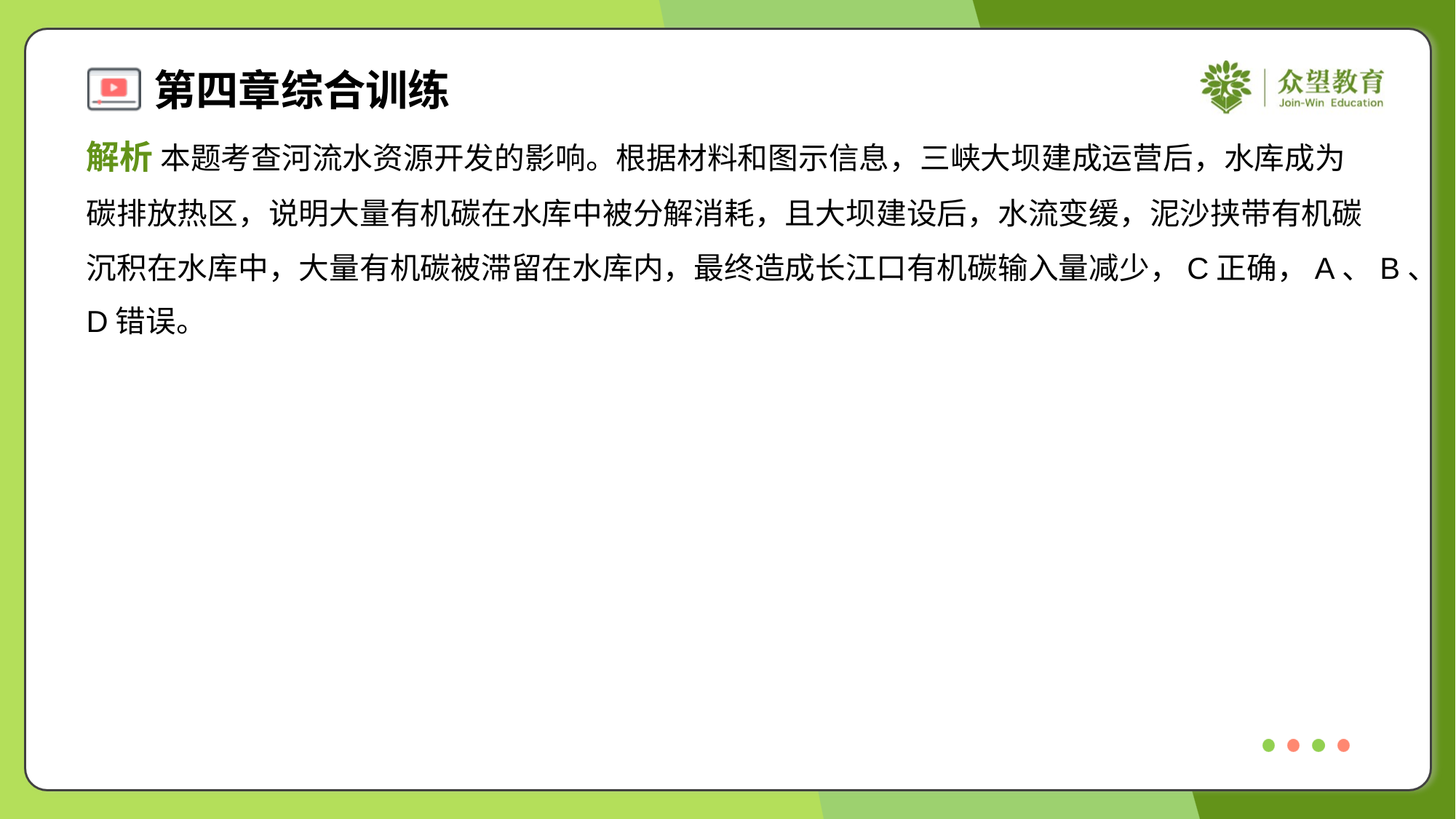

解析 本题考查河流水资源开发的影响。根据材料和图示信息，三峡大坝建成运营后，水库成为
碳排放热区，说明大量有机碳在水库中被分解消耗，且大坝建设后，水流变缓，泥沙挟带有机碳
沉积在水库中，大量有机碳被滞留在水库内，最终造成长江口有机碳输入量减少，C正确，A、B、
D错误。